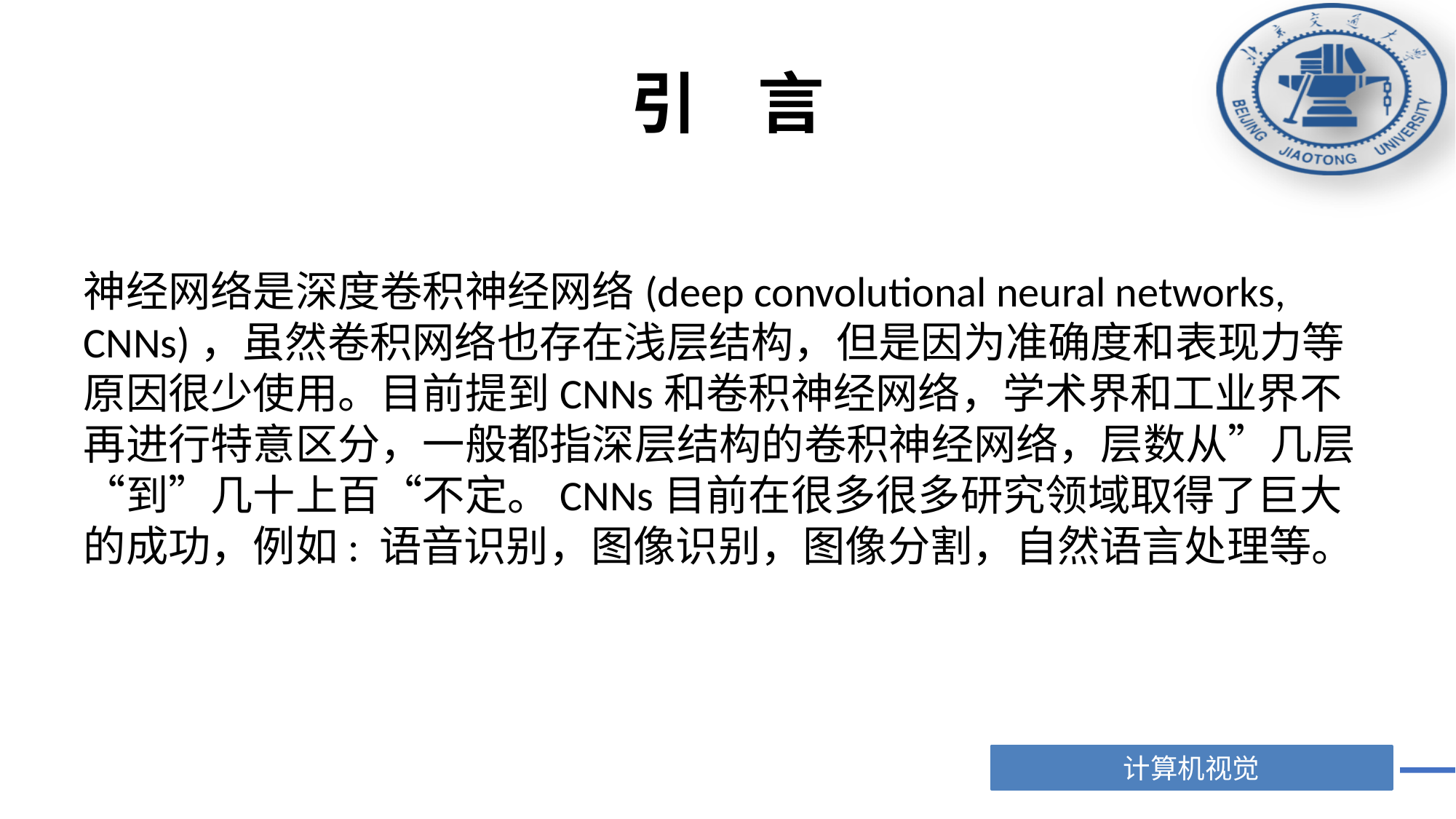

# 引    言

神经网络是深度卷积神经网络(deep convolutional neural networks, CNNs)，虽然卷积网络也存在浅层结构，但是因为准确度和表现力等原因很少使用。目前提到CNNs和卷积神经网络，学术界和工业界不再进行特意区分，一般都指深层结构的卷积神经网络，层数从”几层“到”几十上百“不定。CNNs目前在很多很多研究领域取得了巨大的成功，例如: 语音识别，图像识别，图像分割，自然语言处理等。